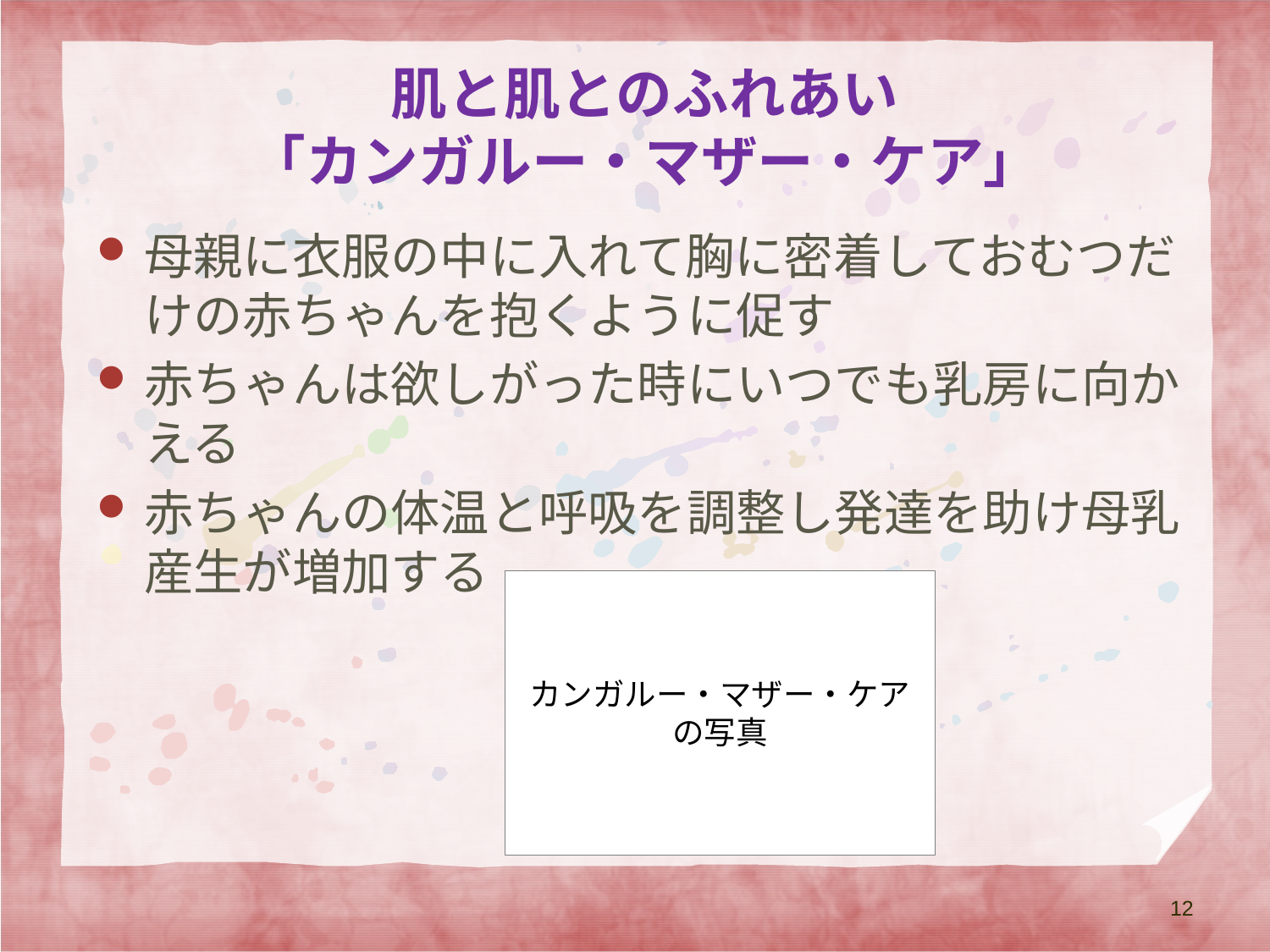

# 肌と肌とのふれあい 「カンガルー・マザー・ケア」
母親に衣服の中に入れて胸に密着しておむつだけの赤ちゃんを抱くように促す
赤ちゃんは欲しがった時にいつでも乳房に向かえる
赤ちゃんの体温と呼吸を調整し発達を助け母乳産生が増加する

カンガルー・マザー・ケアの写真
12